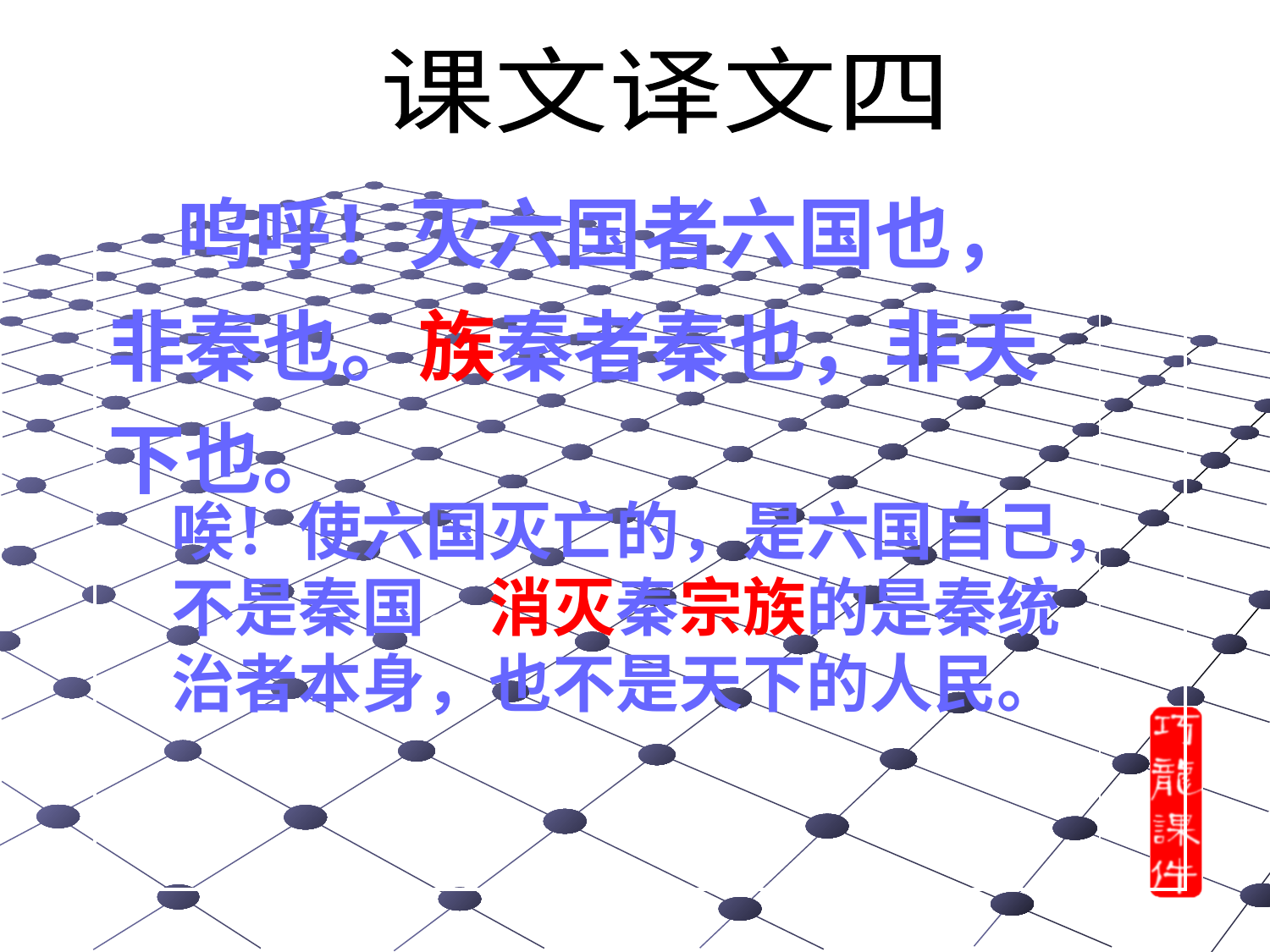

课文译文四
| 呜呼！灭六国者六国也，非秦也。族秦者秦也，非天下也。 |  |
| --- | --- |
唉！使六国灭亡的，是六国自己，
不是秦国。消灭秦宗族的是秦统治者本身，也不是天下的人民。